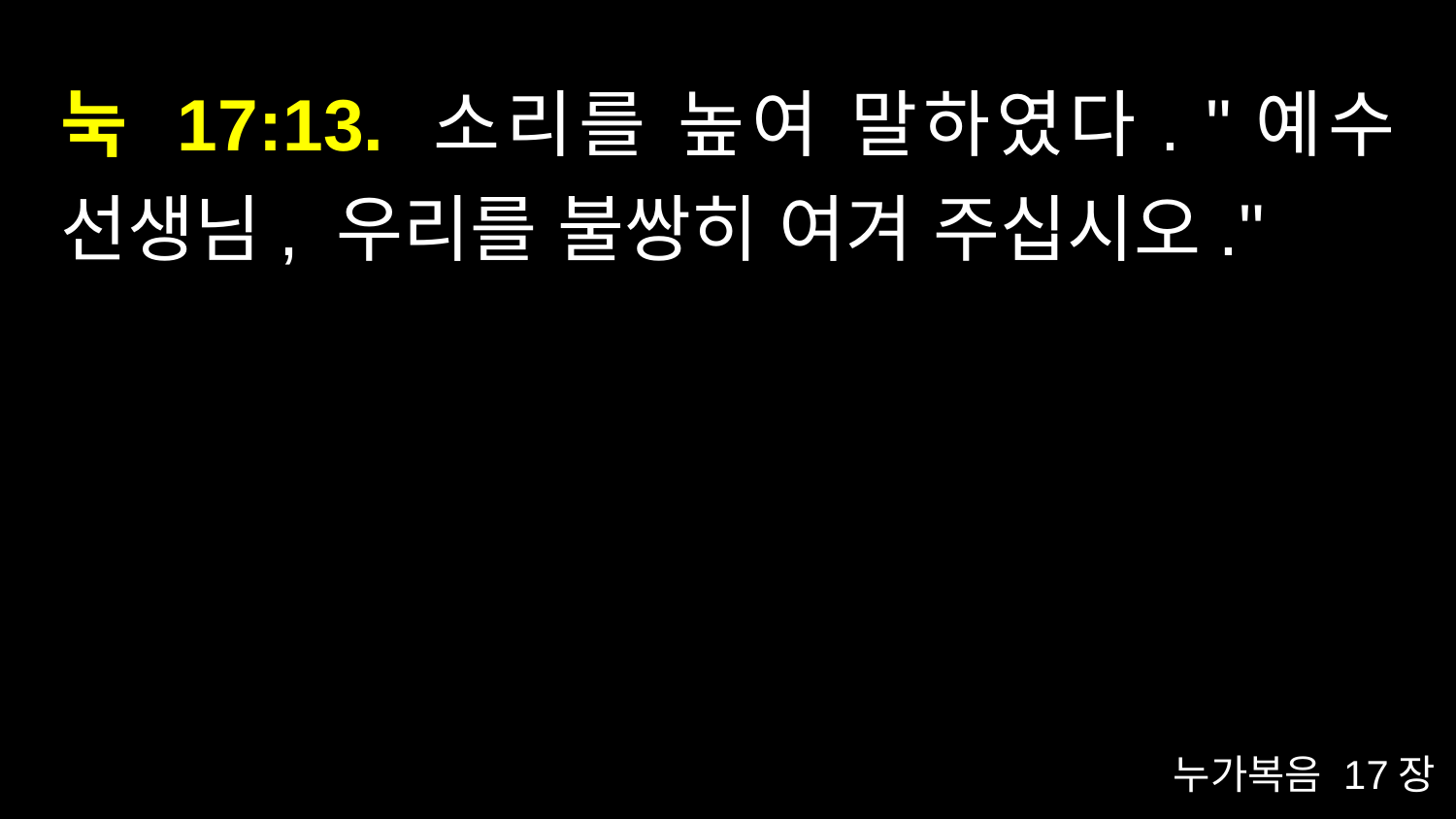

# 눅 17:13. 소리를 높여 말하였다. "예수 선생님, 우리를 불쌍히 여겨 주십시오."
누가복음 17장